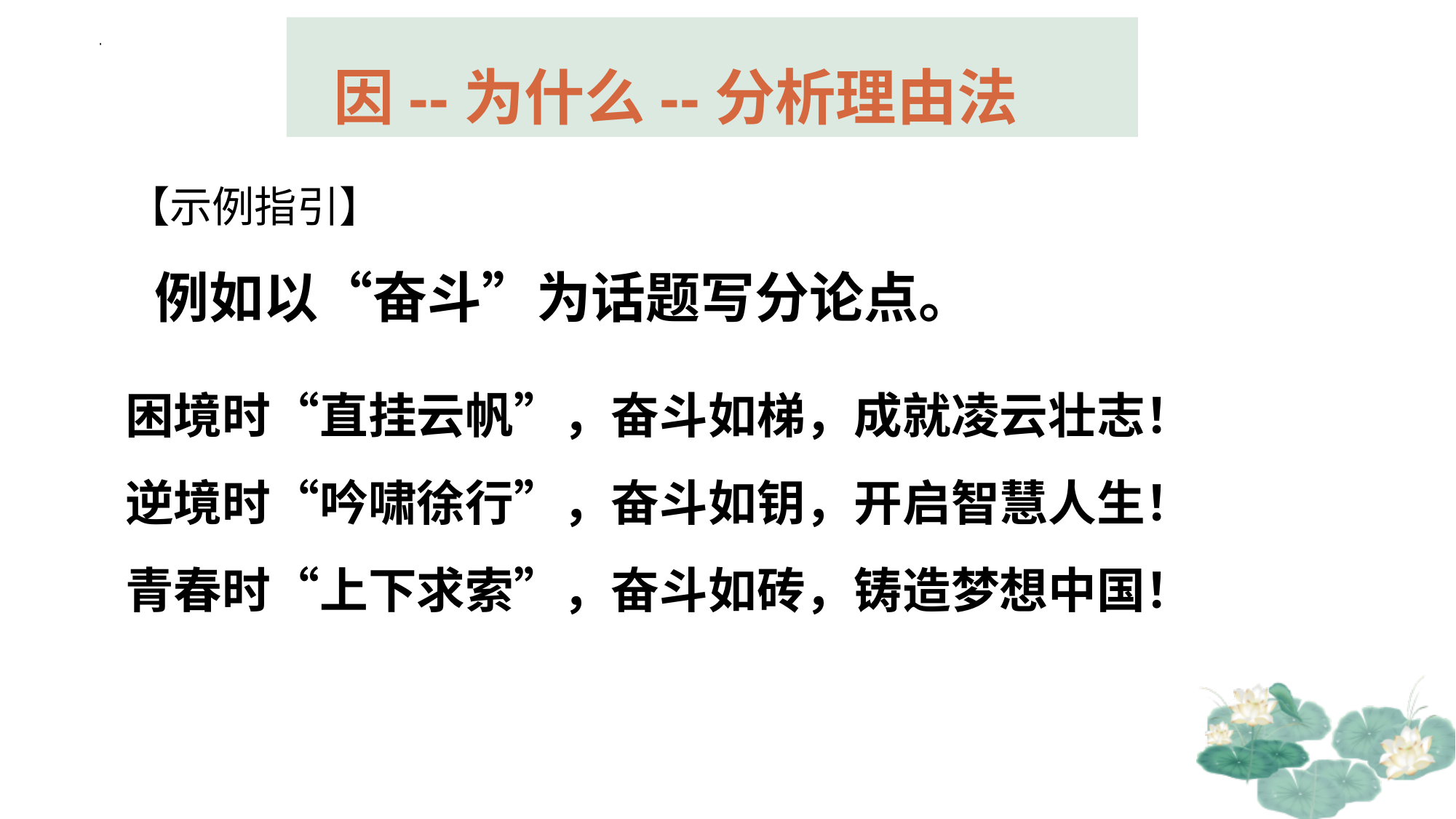

因--为什么--分析理由法

   【示例指引】
  例如以“奋斗”为话题写分论点。

困境时“直挂云帆”，奋斗如梯，成就凌云壮志！
逆境时“吟啸徐行”，奋斗如钥，开启智慧人生！
青春时“上下求索”，奋斗如砖，铸造梦想中国！